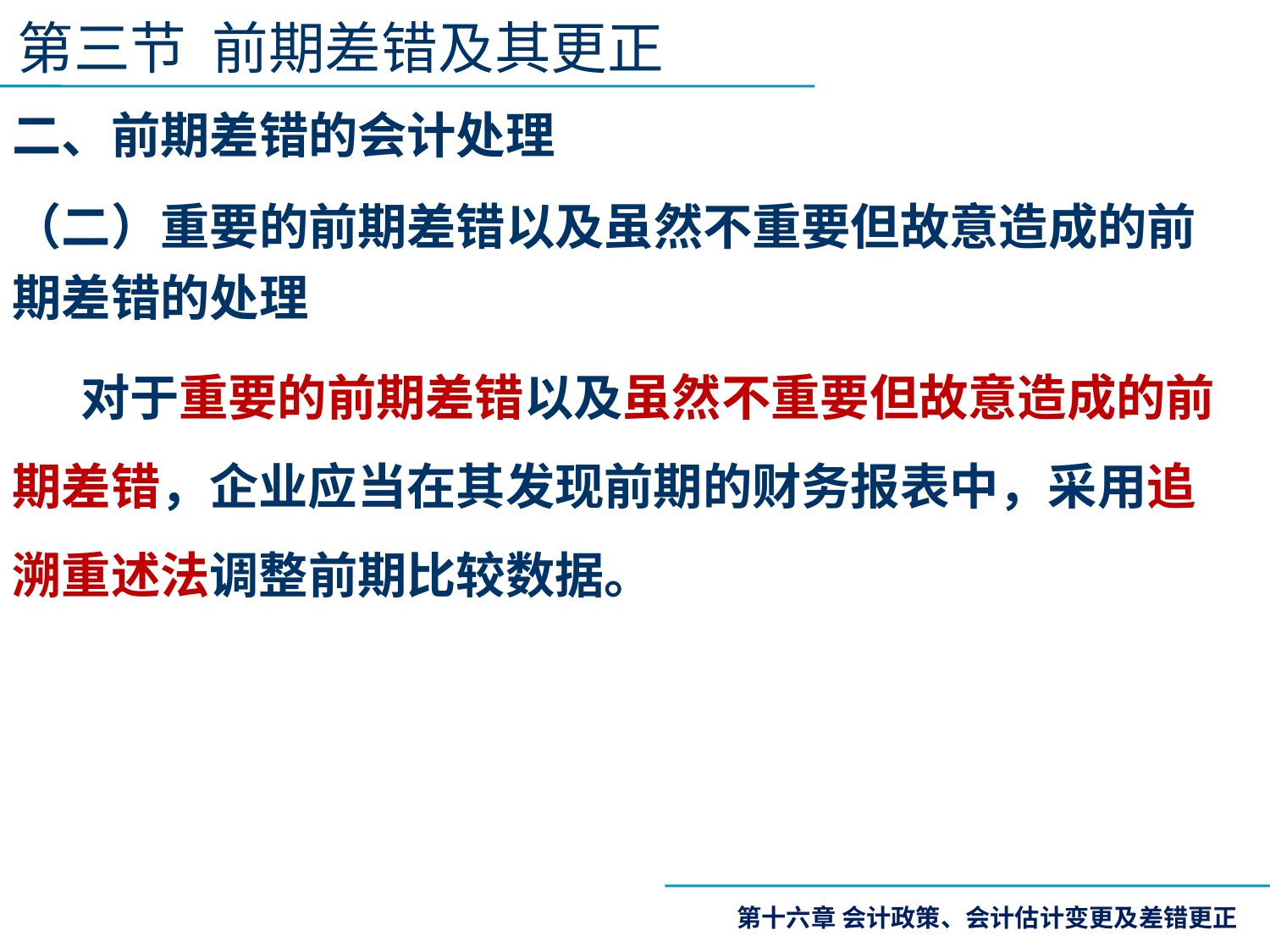

第三节  前期差错及其更正
二、前期差错的会计处理
（二）重要的前期差错以及虽然不重要但故意造成的前期差错的处理
     对于重要的前期差错以及虽然不重要但故意造成的前期差错，企业应当在其发现前期的财务报表中，采用追溯重述法调整前期比较数据。